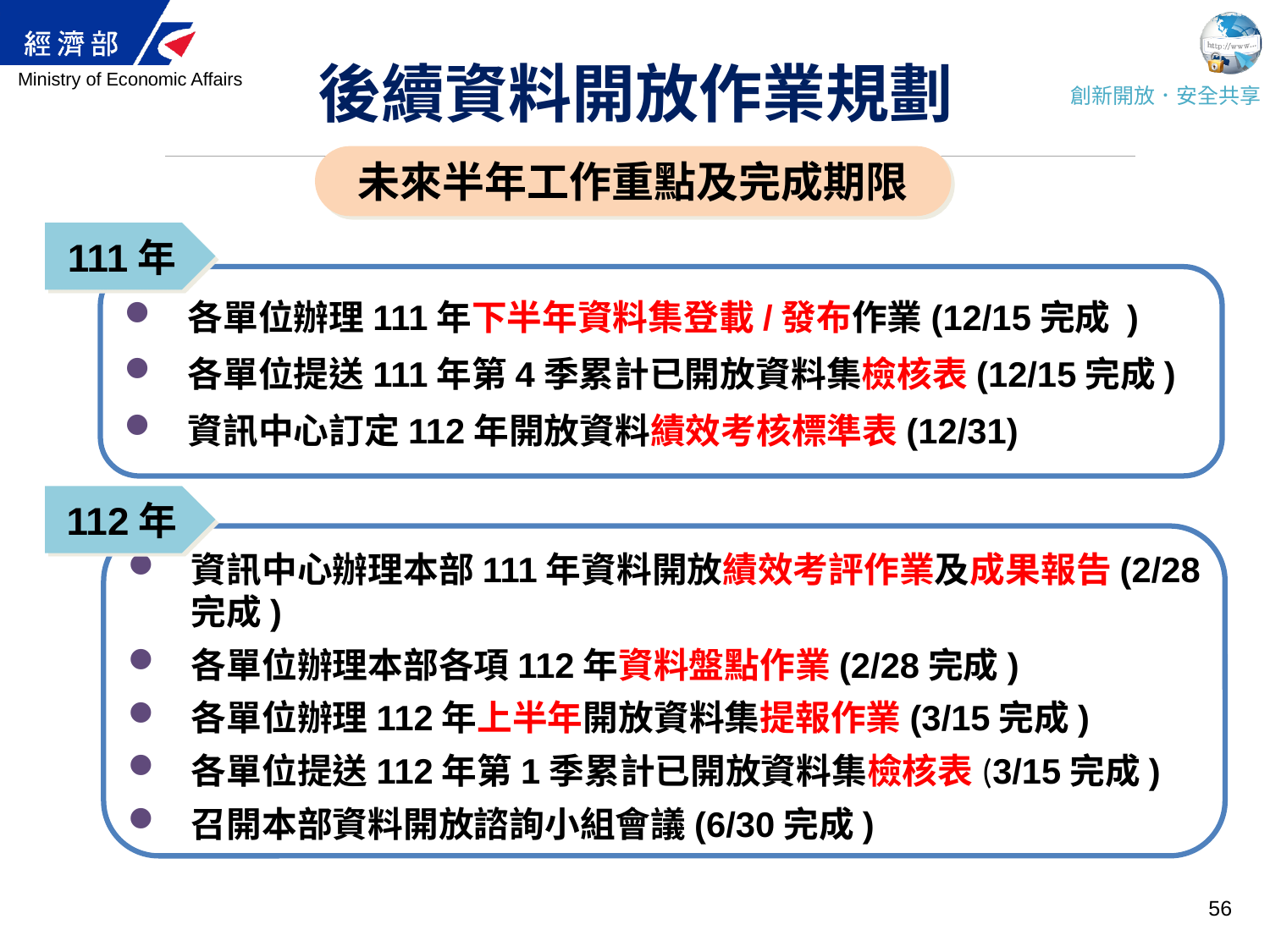

# 後續資料開放作業規劃
未來半年工作重點及完成期限
111年
各單位辦理111年下半年資料集登載/發布作業(12/15完成 )
各單位提送111年第4季累計已開放資料集檢核表(12/15完成)
資訊中心訂定112年開放資料績效考核標準表(12/31)
112年
資訊中心辦理本部111年資料開放績效考評作業及成果報告(2/28完成)
各單位辦理本部各項112年資料盤點作業(2/28完成)
各單位辦理112年上半年開放資料集提報作業(3/15完成)
各單位提送112年第1季累計已開放資料集檢核表(3/15完成)
召開本部資料開放諮詢小組會議(6/30完成)

56